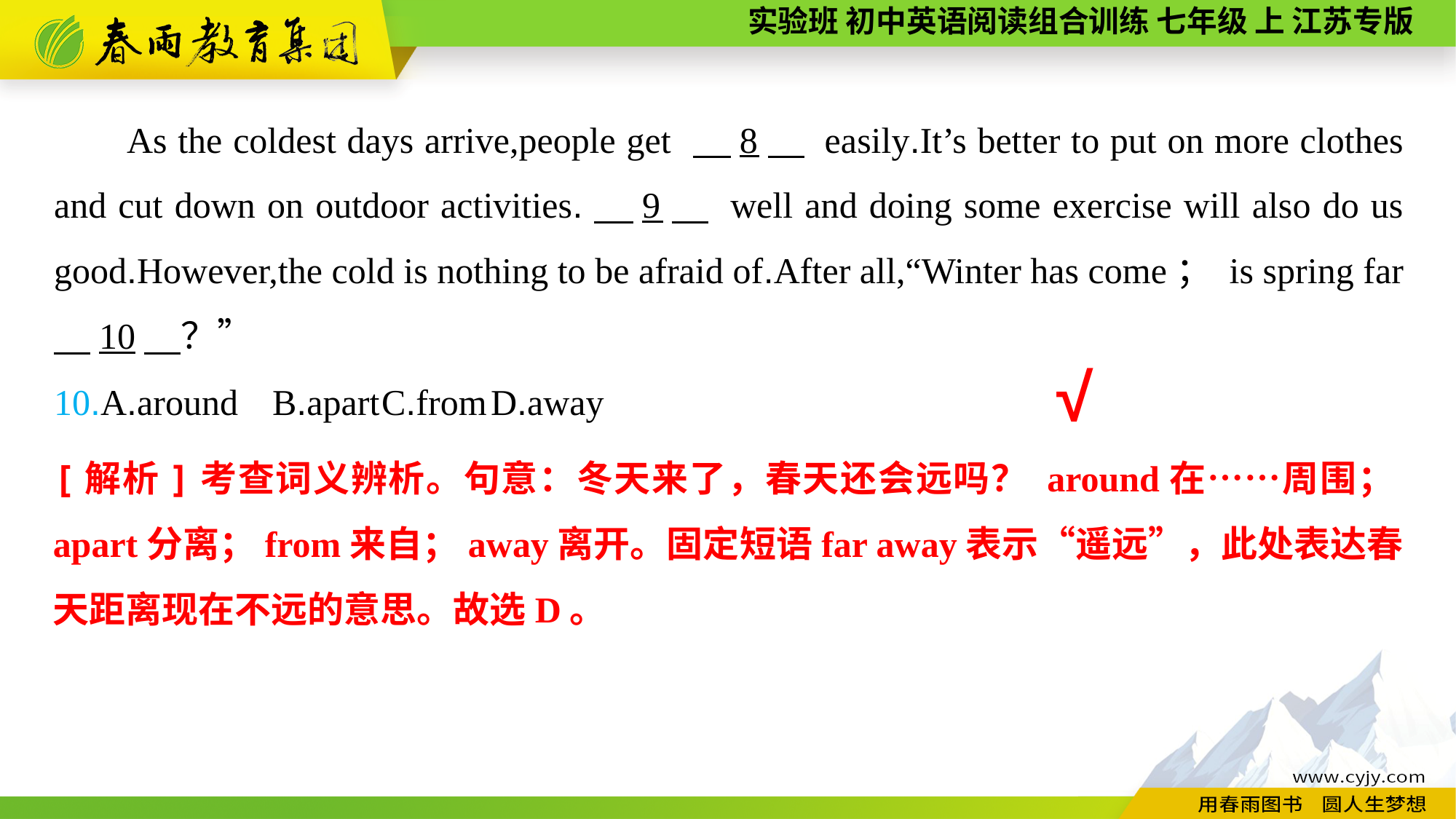

As the coldest days arrive,people get 　8　 easily.It’s better to put on more clothes and cut down on outdoor activities.　9　 well and doing some exercise will also do us good.However,the cold is nothing to be afraid of.After all,“Winter has come； is spring far 　10　？”
10.A.around	B.apart	C.from	D.away
√
[解析]考查词义辨析。句意：冬天来了，春天还会远吗？ around在……周围；apart分离；from来自；away离开。固定短语far away表示“遥远”，此处表达春天距离现在不远的意思。故选D。